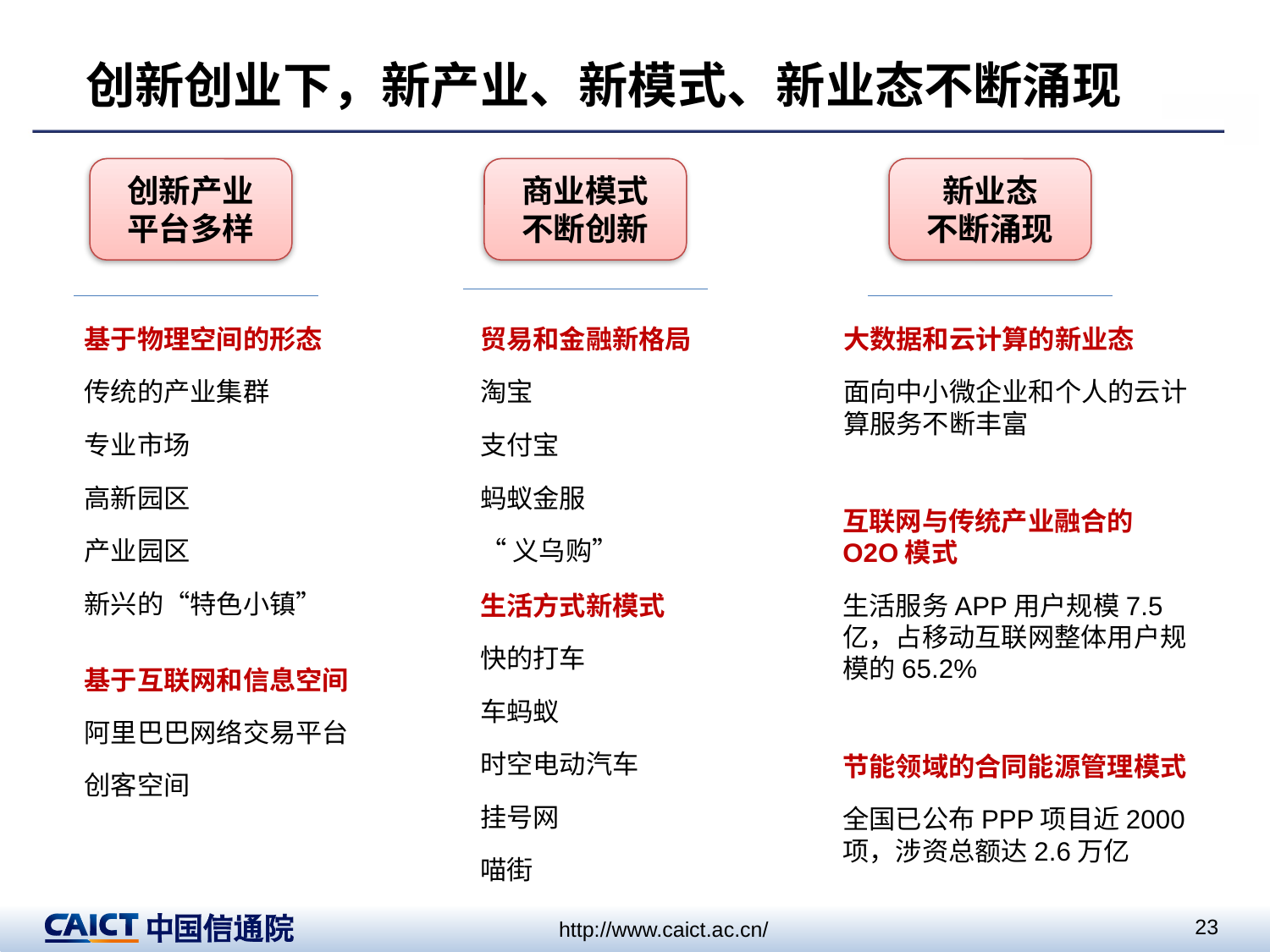

# 创新创业下，新产业、新模式、新业态不断涌现
创新产业
平台多样
商业模式
不断创新
新业态
不断涌现
基于物理空间的形态
传统的产业集群
专业市场
高新园区
产业园区
新兴的“特色小镇”

贸易和金融新格局
淘宝
支付宝
蚂蚁金服
“义乌购”
大数据和云计算的新业态
面向中小微企业和个人的云计算服务不断丰富
互联网与传统产业融合的O2O模式
生活服务APP用户规模7.5亿，占移动互联网整体用户规模的65.2%
生活方式新模式
快的打车
车蚂蚁
时空电动汽车
挂号网
喵街
基于互联网和信息空间
阿里巴巴网络交易平台
创客空间
节能领域的合同能源管理模式
全国已公布PPP项目近2000项，涉资总额达2.6万亿